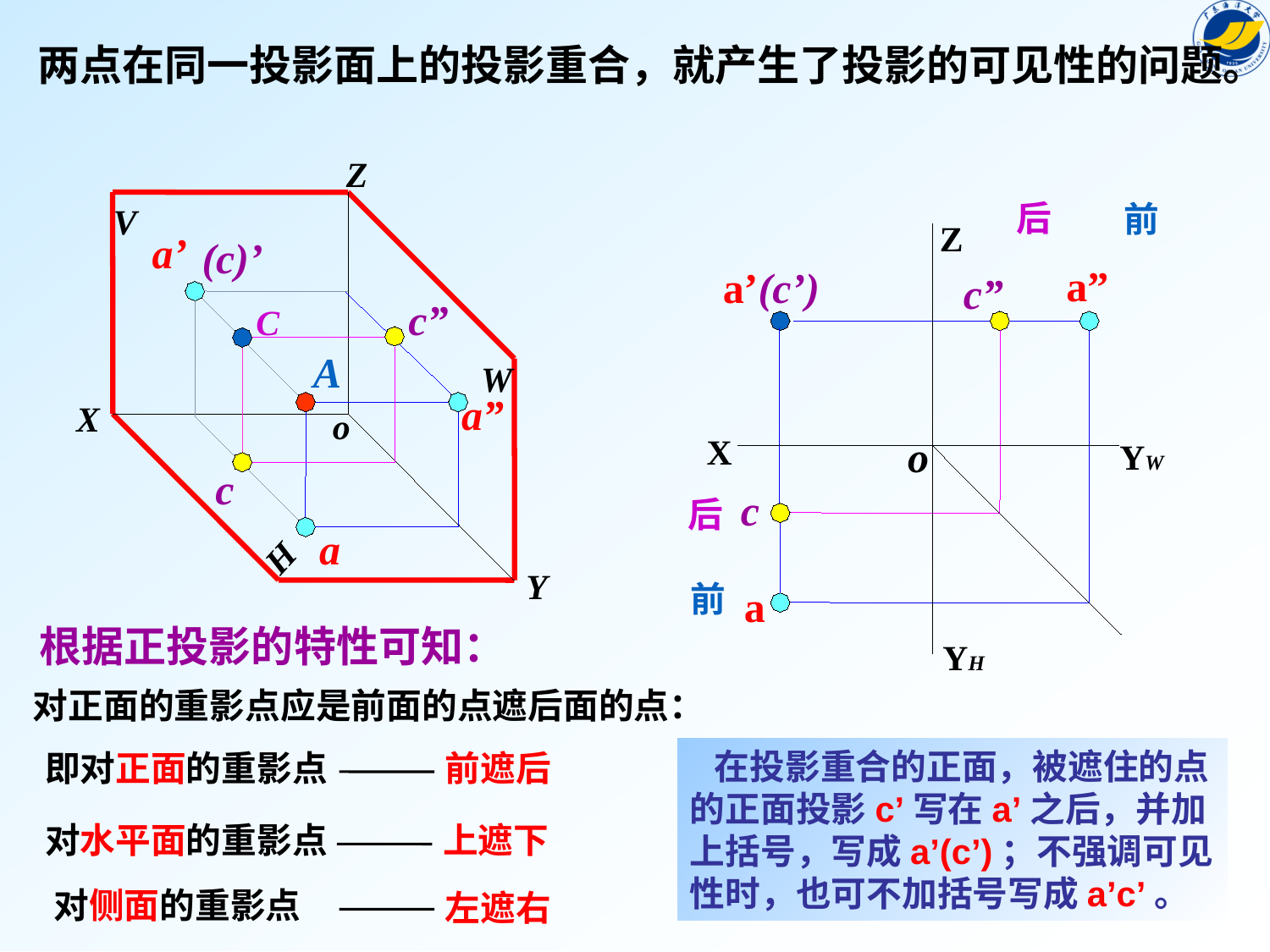

两点在同一投影面上的投影重合，就产生了投影的可见性的问题。
Z

V

W

H
Y

X
o
a’

A
a”

a

(c)’
c”
C

c

后
前
Z

a”
a’(c’)
c”

X
o
YW

c

a

YH
后
前
根据正投影的特性可知：
对正面的重影点应是前面的点遮后面的点：
  在投影重合的正面，被遮住的点的正面投影c’写在a’之后，并加上括号，写成a’(c’)；不强调可见性时，也可不加括号写成a’c’。
即对正面的重影点
前遮后

对水平面的重影点
上遮下

对侧面的重影点
左遮右